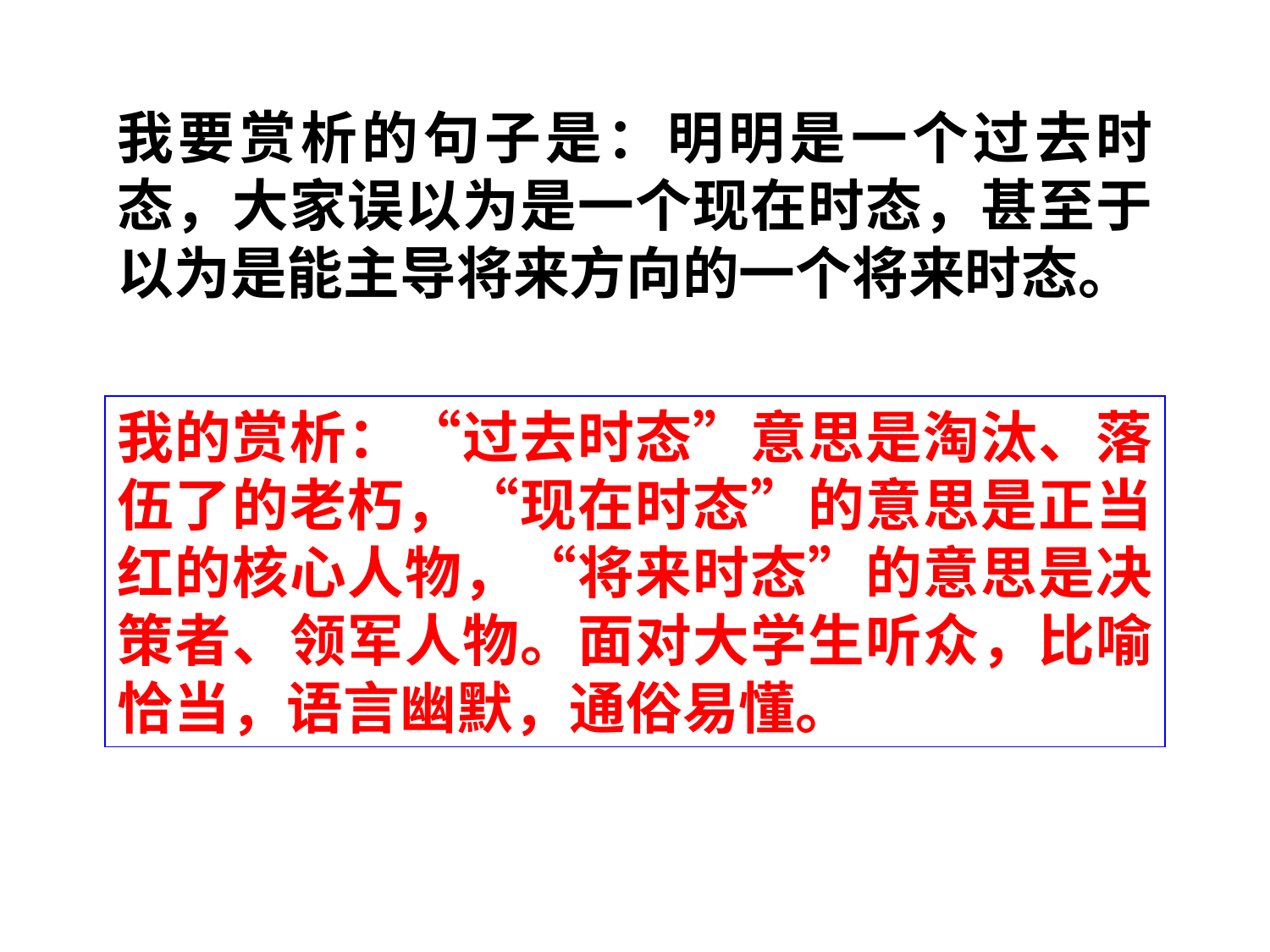

我要赏析的句子是：明明是一个过去时态，大家误以为是一个现在时态，甚至于以为是能主导将来方向的一个将来时态。
我的赏析：“过去时态”意思是淘汰、落伍了的老朽，“现在时态”的意思是正当红的核心人物，“将来时态”的意思是决策者、领军人物。面对大学生听众，比喻恰当，语言幽默，通俗易懂。